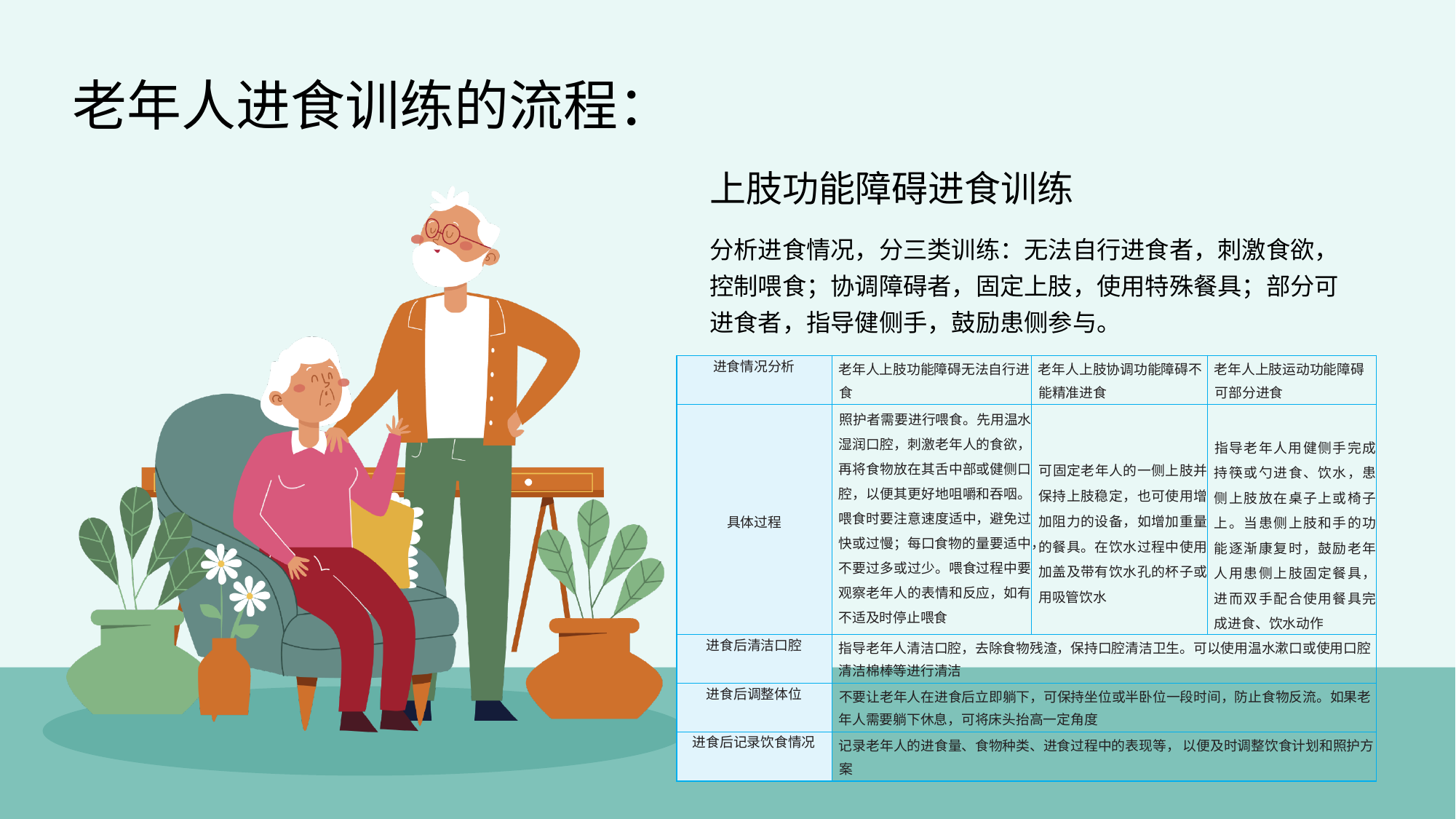

老年人进食训练的流程：

上肢功能障碍进食训练
分析进食情况，分三类训练：无法自行进食者，刺激食欲，控制喂食；协调障碍者，固定上肢，使用特殊餐具；部分可进食者，指导健侧手，鼓励患侧参与。
| 进食情况分析 | 老年人上肢功能障碍无法自行进食 | 老年人上肢协调功能障碍不能精准进食 | 老年人上肢运动功能障碍可部分进食 |
| --- | --- | --- | --- |
| 具体过程 | 照护者需要进行喂食。先用温水湿润口腔，刺激老年人的食欲，再将食物放在其舌中部或健侧口腔，以便其更好地咀嚼和吞咽。喂食时要注意速度适中，避免过快或过慢；每口食物的量要适中，不要过多或过少。喂食过程中要观察老年人的表情和反应，如有不适及时停止喂食 | 可固定老年人的一侧上肢并保持上肢稳定，也可使用增加阻力的设备，如增加重量的餐具。在饮水过程中使用加盖及带有饮水孔的杯子或用吸管饮水 | 指导老年人用健侧手完成持筷或勺进食、饮水，患侧上肢放在桌子上或椅子上。当患侧上肢和手的功能逐渐康复时，鼓励老年人用患侧上肢固定餐具，进而双手配合使用餐具完成进食、饮水动作 |
| 进食后清洁口腔 | 指导老年人清洁口腔，去除食物残渣，保持口腔清洁卫生。可以使用温水漱口或使用口腔清洁棉棒等进行清洁 |  |  |
| 进食后调整体位 | 不要让老年人在进食后立即躺下，可保持坐位或半卧位一段时间，防止食物反流。如果老年人需要躺下休息，可将床头抬高一定角度 |  |  |
| 进食后记录饮食情况 | 记录老年人的进食量、食物种类、进食过程中的表现等， 以便及时调整饮食计划和照护方案 |  |  |